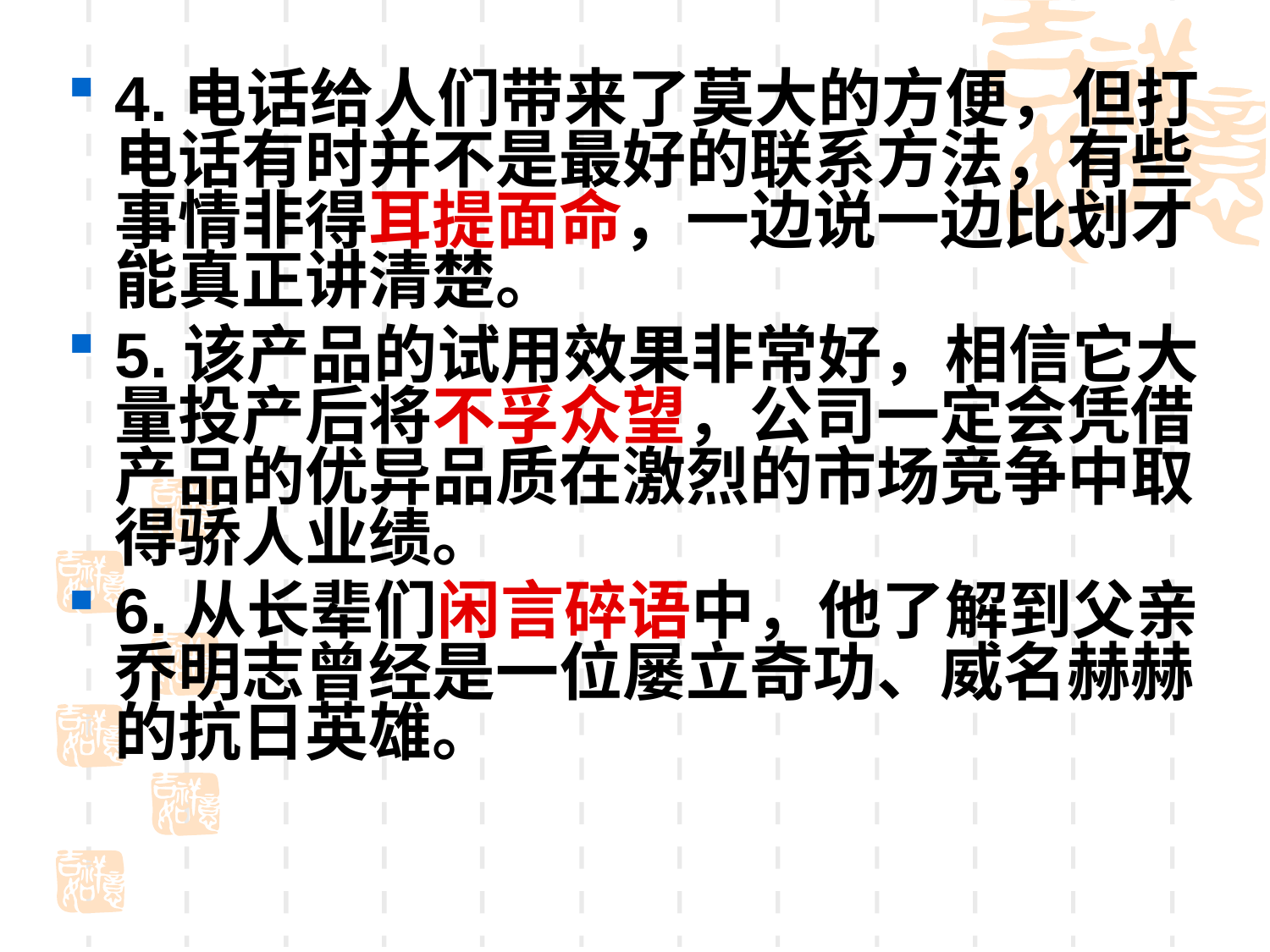

4.电话给人们带来了莫大的方便，但打电话有时并不是最好的联系方法，有些事情非得耳提面命，一边说一边比划才能真正讲清楚。
5.该产品的试用效果非常好，相信它大量投产后将不孚众望，公司一定会凭借产品的优异品质在激烈的市场竞争中取得骄人业绩。
6.从长辈们闲言碎语中，他了解到父亲乔明志曾经是一位屡立奇功、威名赫赫的抗日英雄。